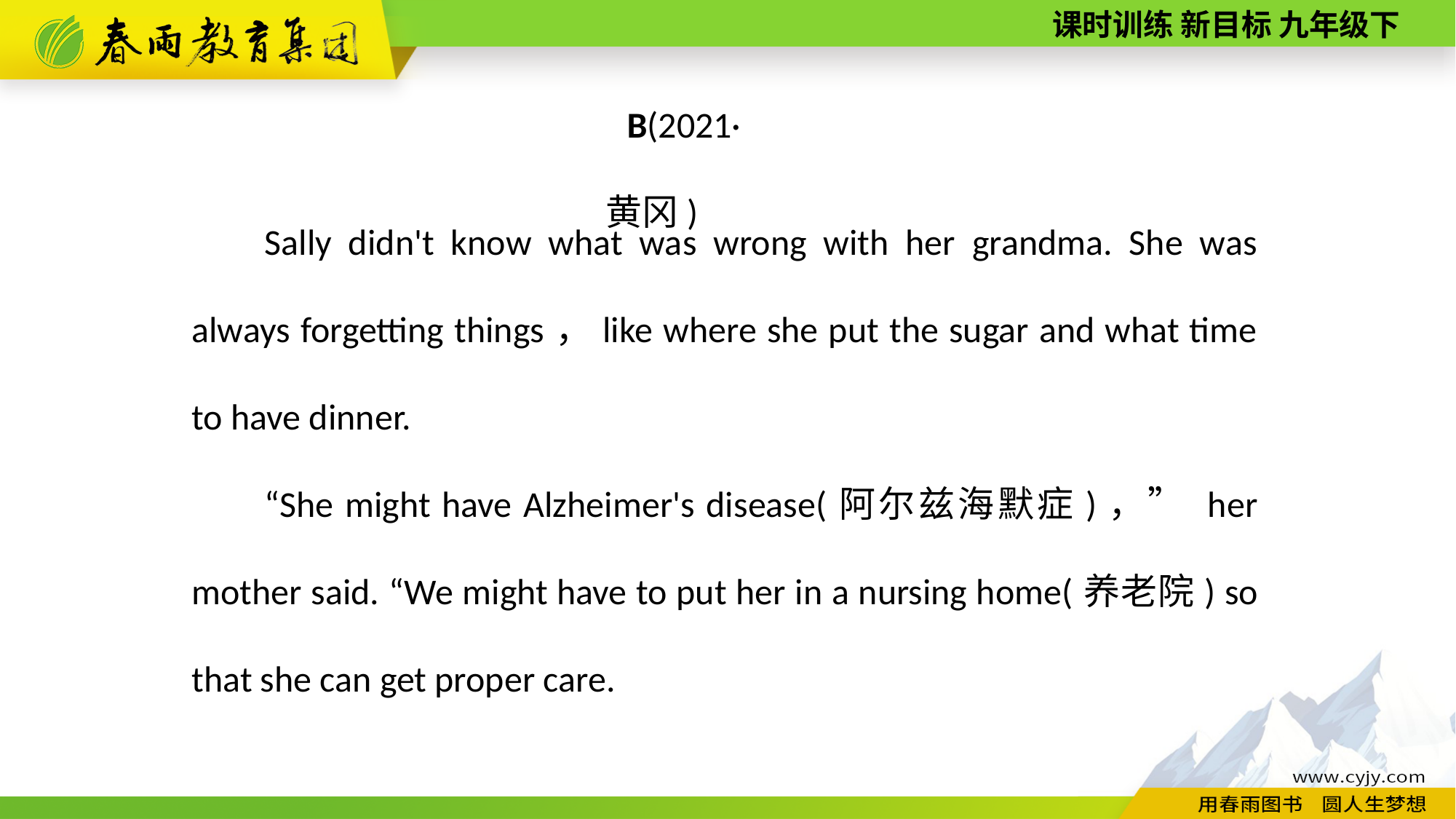

B(2021·黄冈)
Sally didn't know what was wrong with her grandma. She was always forgetting things，like where she put the sugar and what time to have dinner.
“She might have Alzheimer's disease(阿尔兹海默症)，” her mother said. “We might have to put her in a nursing home(养老院) so that she can get proper care.